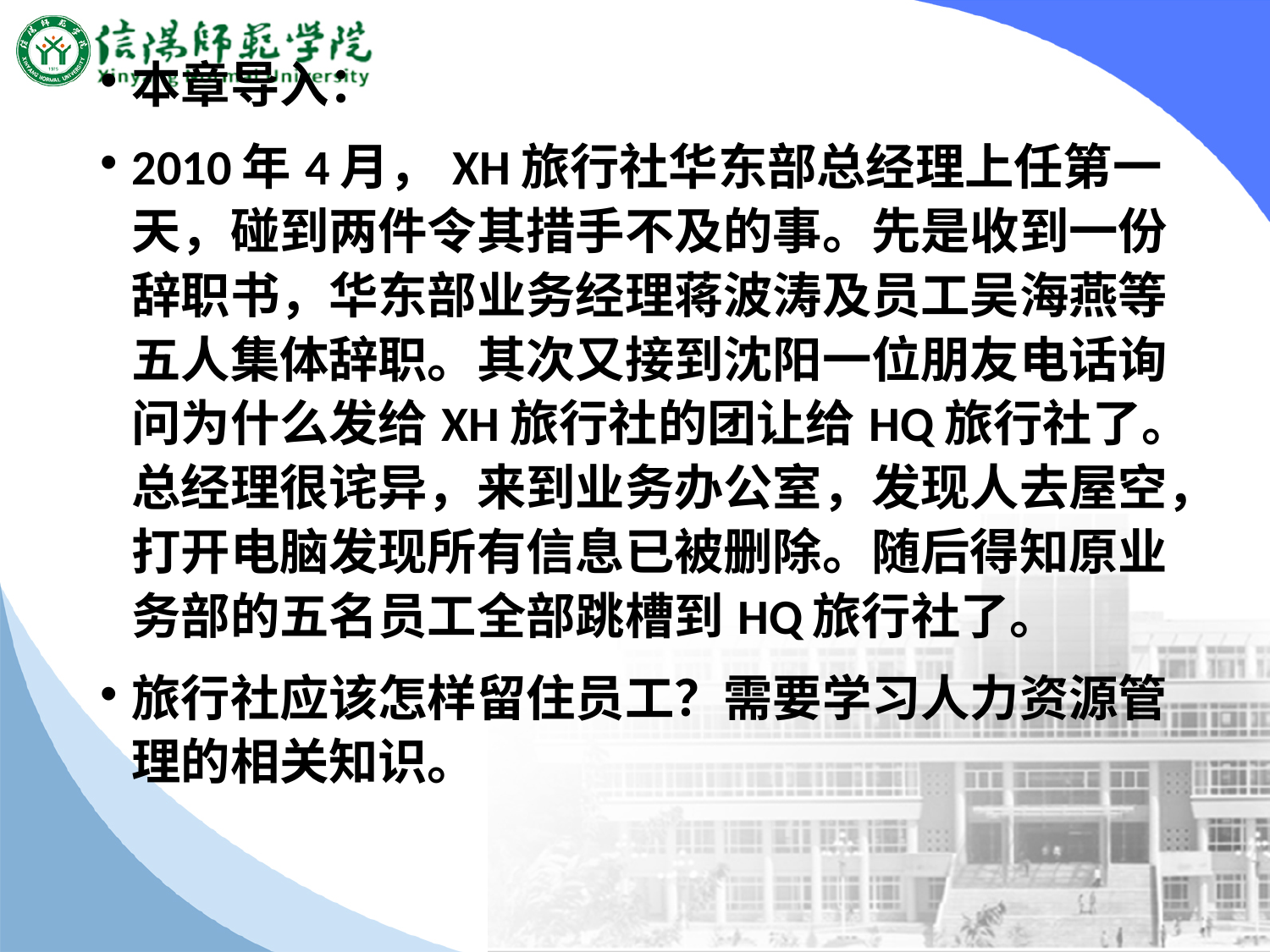

本章导入：
2010年4月，XH旅行社华东部总经理上任第一天，碰到两件令其措手不及的事。先是收到一份辞职书，华东部业务经理蒋波涛及员工吴海燕等五人集体辞职。其次又接到沈阳一位朋友电话询问为什么发给XH旅行社的团让给HQ旅行社了。总经理很诧异，来到业务办公室，发现人去屋空，打开电脑发现所有信息已被删除。随后得知原业务部的五名员工全部跳槽到HQ旅行社了。
旅行社应该怎样留住员工？需要学习人力资源管理的相关知识。
#